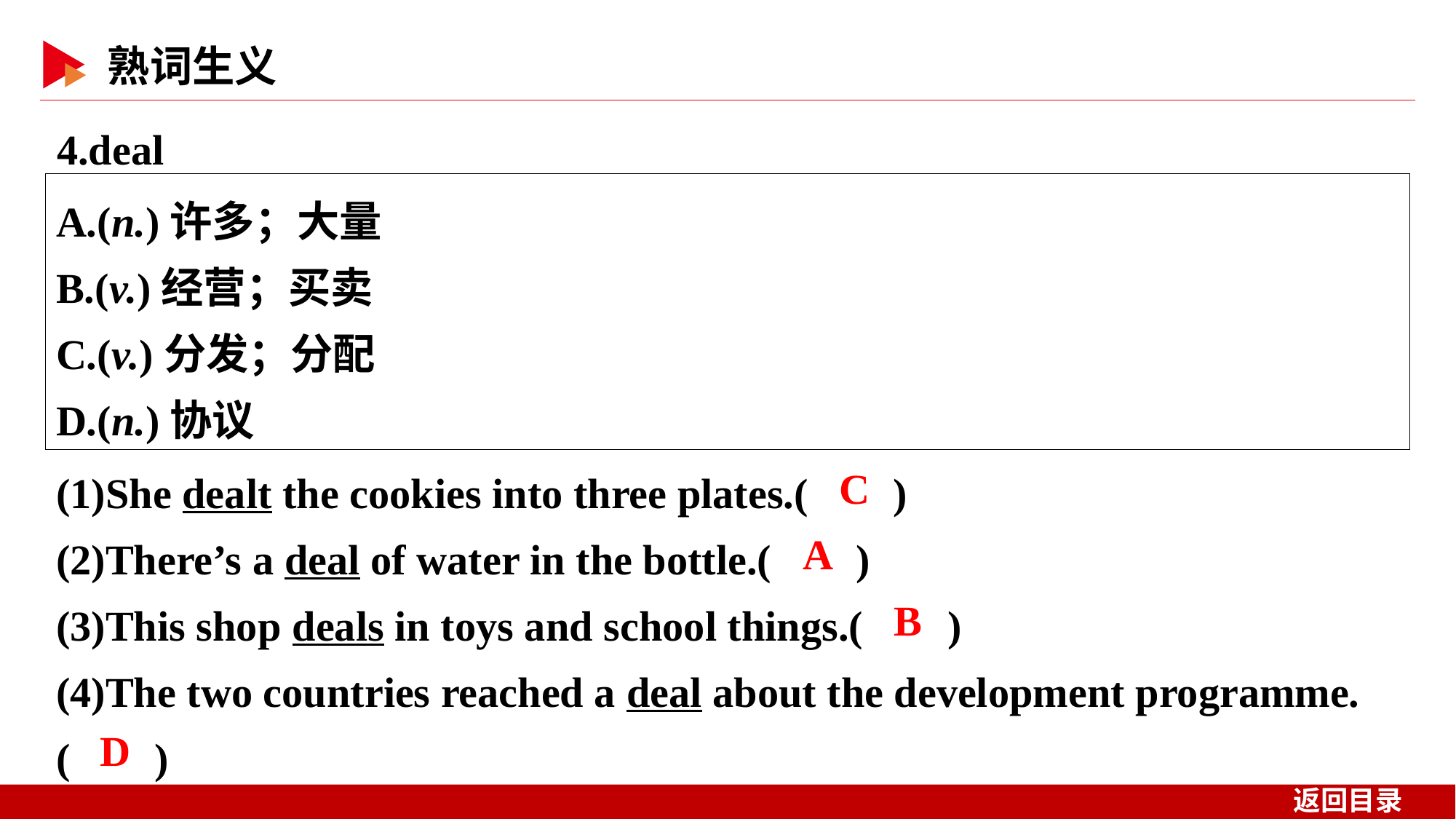

4.deal
A.(n.)许多；大量
B.(v.)经营；买卖
C.(v.)分发；分配
D.(n.)协议
(1)She dealt the cookies into three plates.(        )
(2)There’s a deal of water in the bottle.(        )
(3)This shop deals in toys and school things.(        )
(4)The two countries reached a deal about the development programme.
(        )
   C
   A
   B
   D